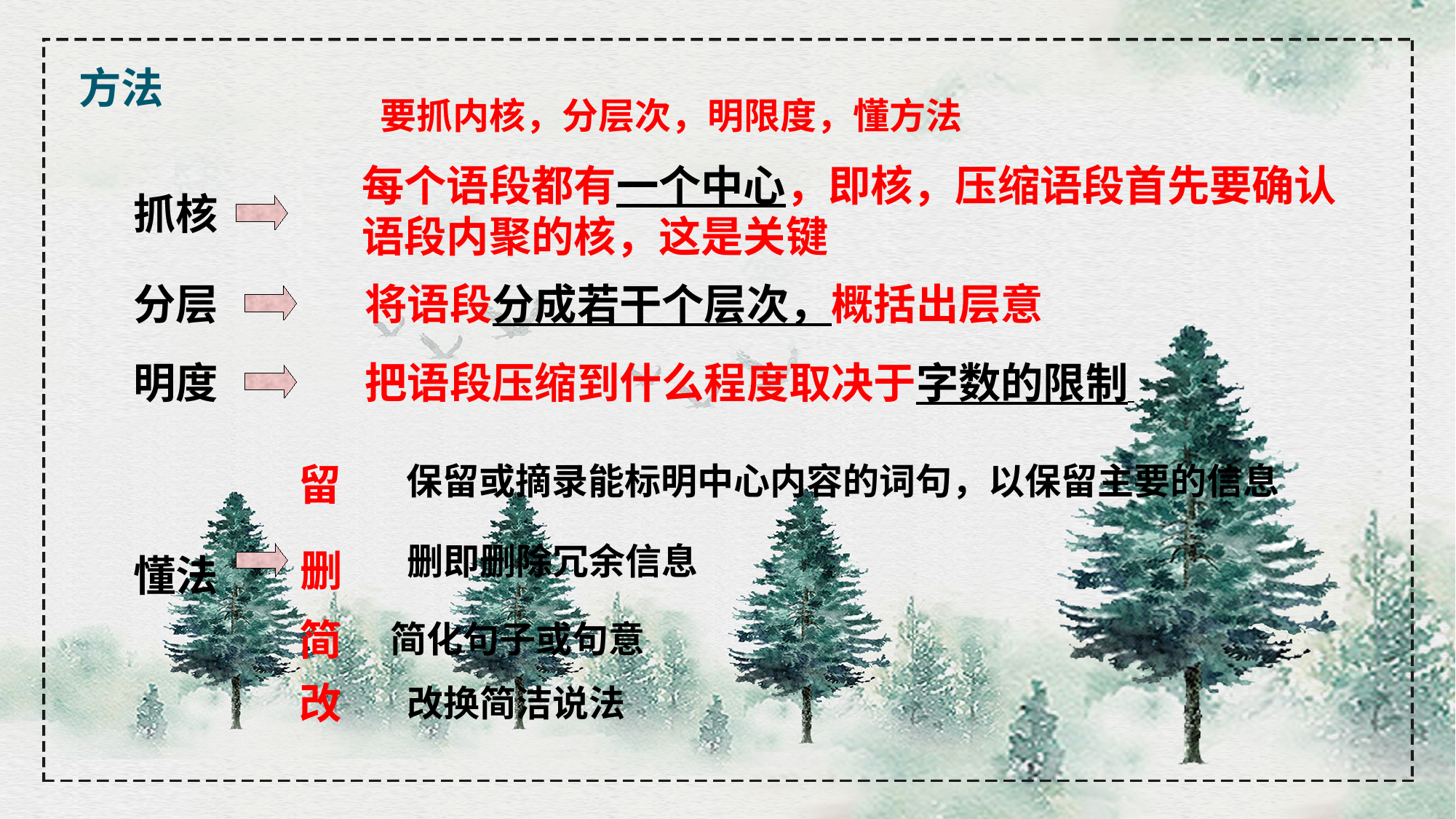

方法
要抓内核，分层次，明限度，懂方法
每个语段都有一个中心，即核，压缩语段首先要确认语段内聚的核，这是关键
抓核

分层
将语段分成若干个层次，概括出层意

明度
把语段压缩到什么程度取决于字数的限制

保留或摘录能标明中心内容的词句，以保留主要的信息
留
删即删除冗余信息
删

懂法
简
简化句子或句意
改
改换简洁说法